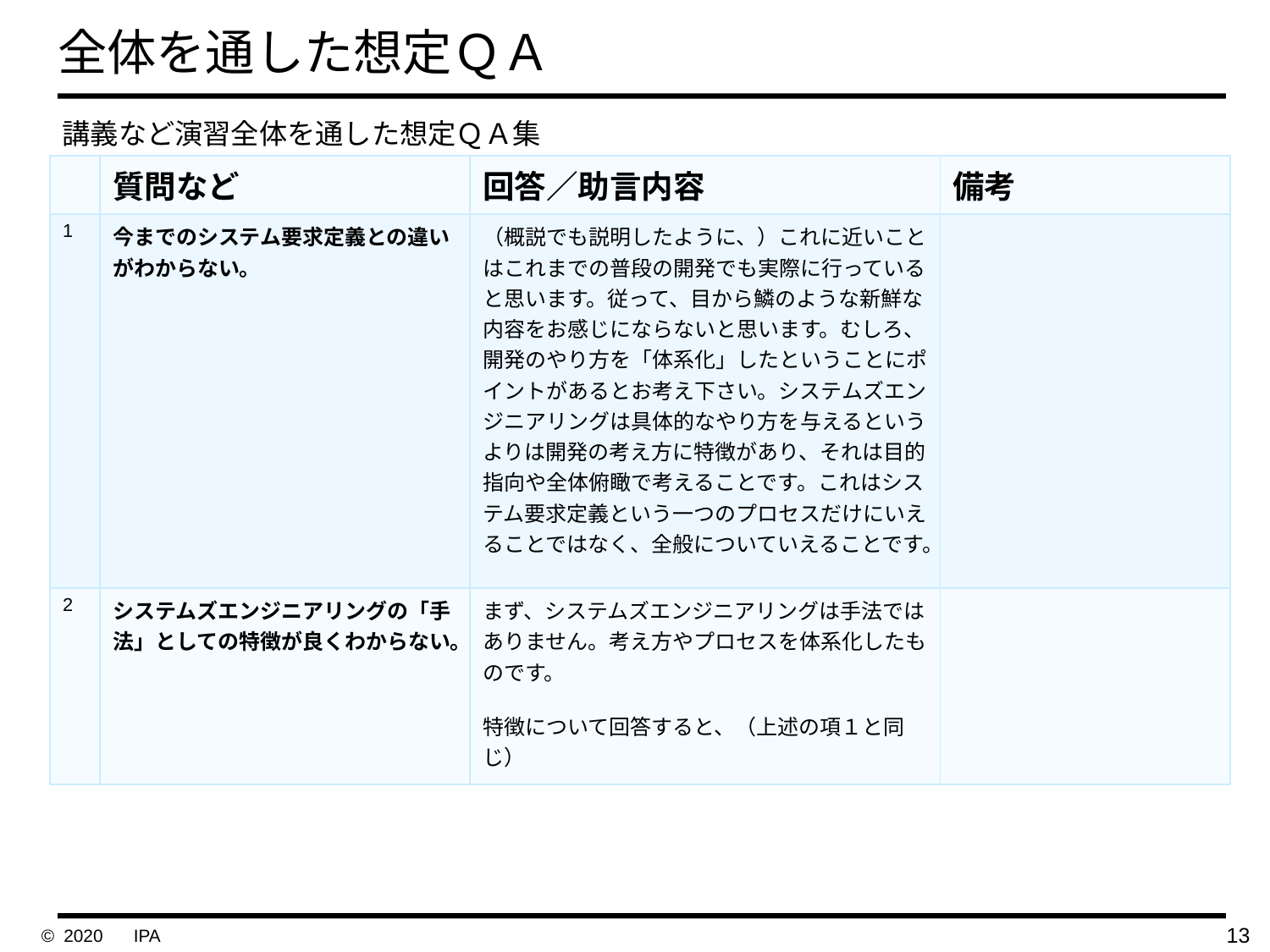

# 全体を通した想定ＱＡ
　講義など演習全体を通した想定ＱＡ集
|  | 質問など | 回答／助言内容 | 備考 |
| --- | --- | --- | --- |
| 1 | 今までのシステム要求定義との違いがわからない。 | （概説でも説明したように、）これに近いことはこれまでの普段の開発でも実際に行っていると思います。従って、目から鱗のような新鮮な内容をお感じにならないと思います。むしろ、開発のやり方を「体系化」したということにポイントがあるとお考え下さい。システムズエンジニアリングは具体的なやり方を与えるというよりは開発の考え方に特徴があり、それは目的指向や全体俯瞰で考えることです。これはシステム要求定義という一つのプロセスだけにいえることではなく、全般についていえることです。 |  |
| 2 | システムズエンジニアリングの「手法」としての特徴が良くわからない。 | まず、システムズエンジニアリングは手法ではありません。考え方やプロセスを体系化したものです。 特徴について回答すると、（上述の項１と同じ） |  |